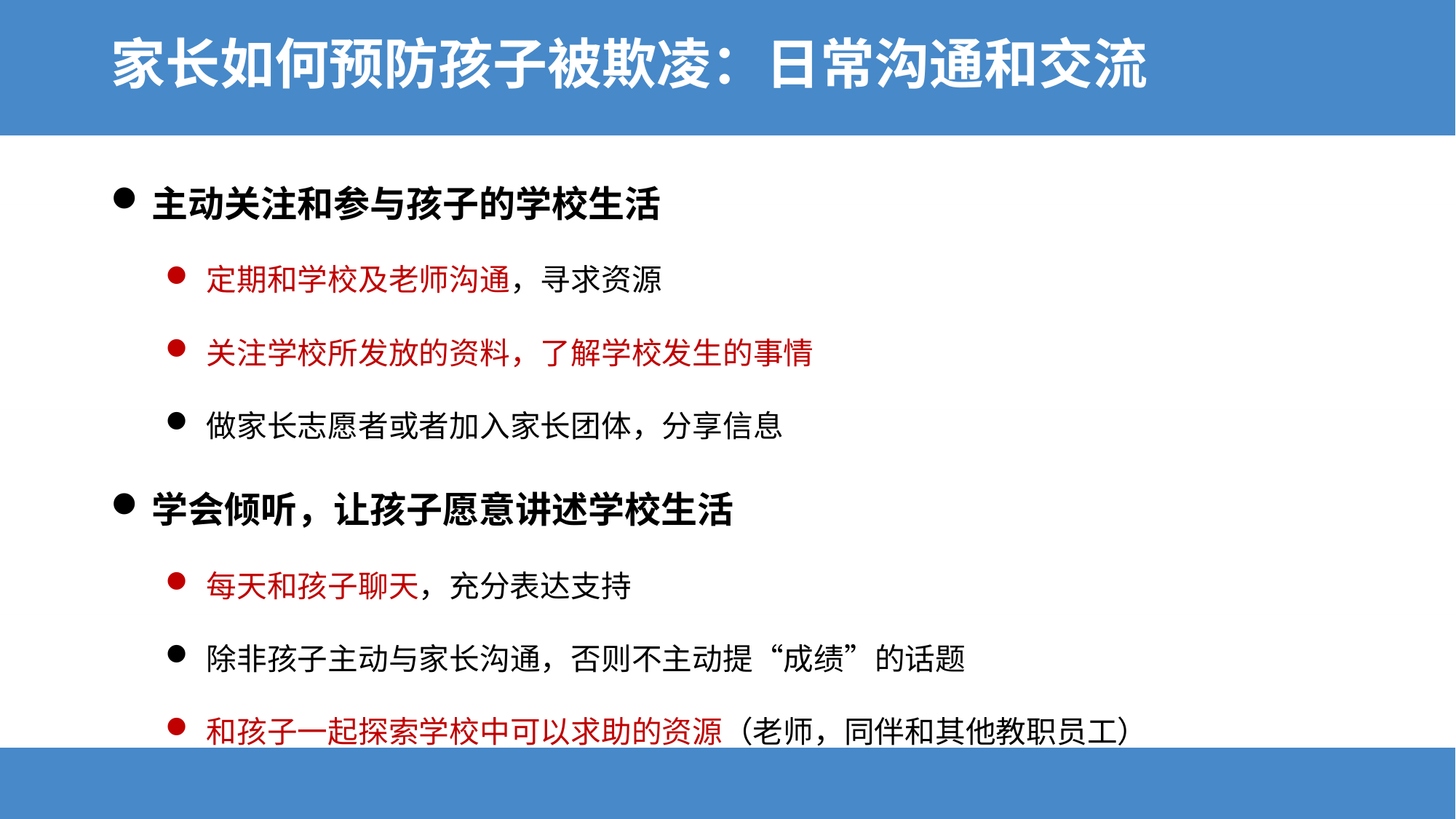

# 家长如何预防孩子被欺凌：日常沟通和交流
主动关注和参与孩子的学校生活
定期和学校及老师沟通，寻求资源
关注学校所发放的资料，了解学校发生的事情
做家长志愿者或者加入家长团体，分享信息
学会倾听，让孩子愿意讲述学校生活
每天和孩子聊天，充分表达支持
除非孩子主动与家长沟通，否则不主动提“成绩”的话题
和孩子一起探索学校中可以求助的资源（老师，同伴和其他教职员工）